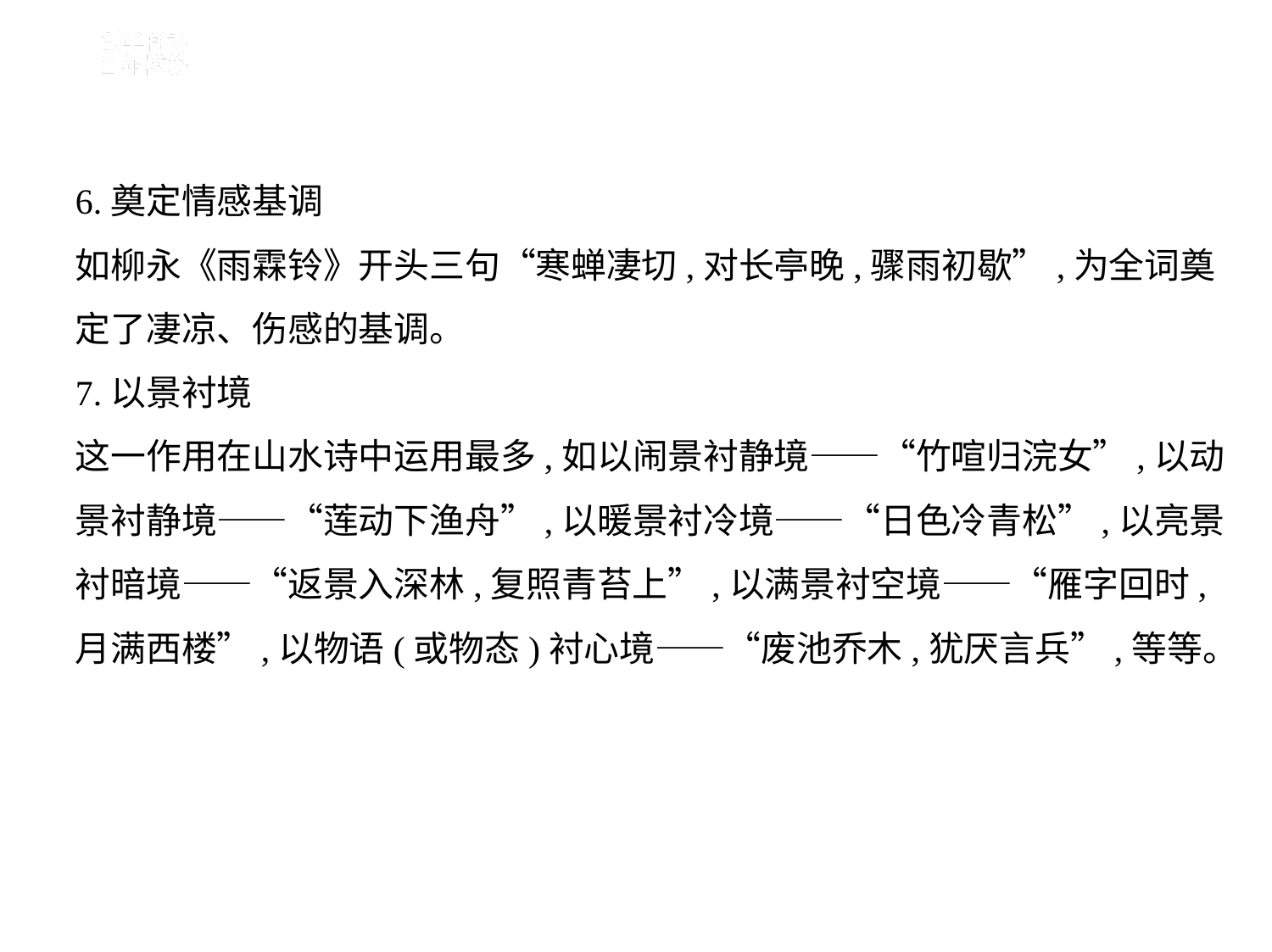

6.奠定情感基调
如柳永《雨霖铃》开头三句“寒蝉凄切,对长亭晚,骤雨初歇”,为全词奠
定了凄凉、伤感的基调。
7.以景衬境
这一作用在山水诗中运用最多,如以闹景衬静境——“竹喧归浣女”,以动
景衬静境——“莲动下渔舟”,以暖景衬冷境——“日色冷青松”,以亮景
衬暗境——“返景入深林,复照青苔上”,以满景衬空境——“雁字回时,
月满西楼”,以物语(或物态)衬心境——“废池乔木,犹厌言兵”,等等。